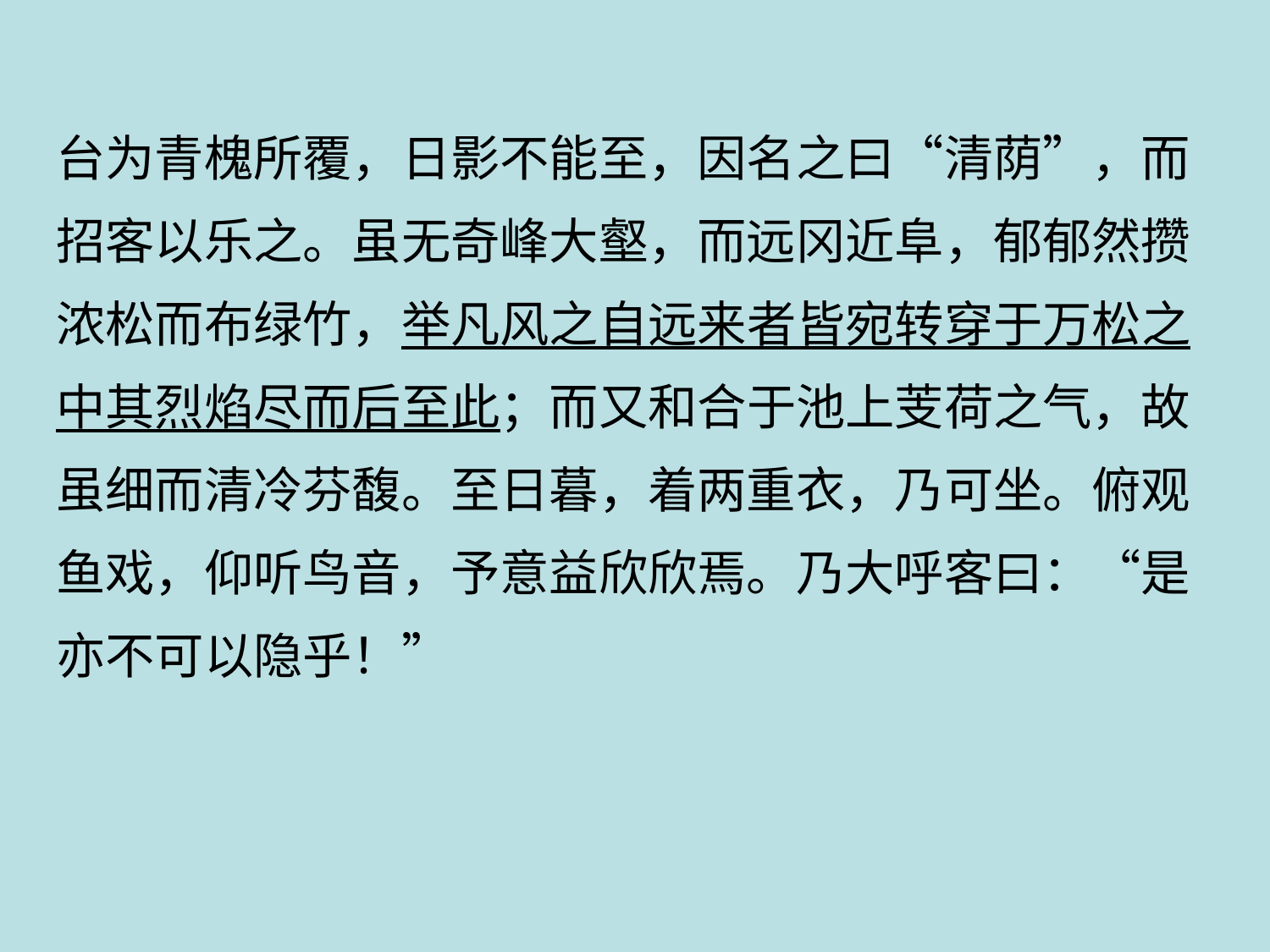

台为青槐所覆，日影不能至，因名之曰“清荫”，而招客以乐之。虽无奇峰大壑，而远冈近阜，郁郁然攒浓松而布绿竹，举凡风之自远来者皆宛转穿于万松之中其烈焰尽而后至此；而又和合于池上芰荷之气，故虽细而清冷芬馥。至日暮，着两重衣，乃可坐。俯观鱼戏，仰听鸟音，予意益欣欣焉。乃大呼客曰：“是亦不可以隐乎！”